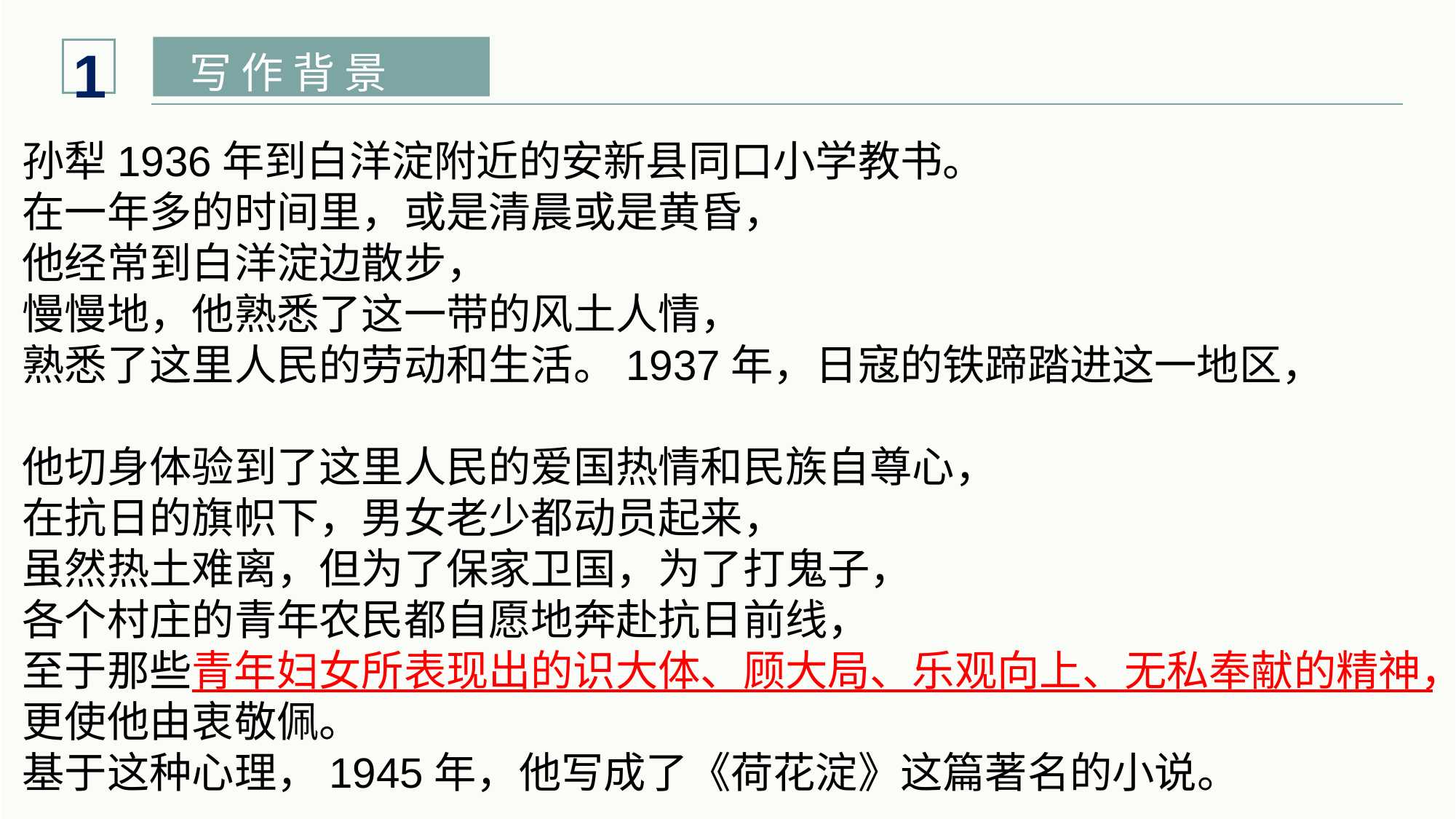

1
写 作 背 景

孙犁1936年到白洋淀附近的安新县同口小学教书。
在一年多的时间里，或是清晨或是黄昏，
他经常到白洋淀边散步，
慢慢地，他熟悉了这一带的风土人情，
熟悉了这里人民的劳动和生活。1937年，日寇的铁蹄踏进这一地区，

他切身体验到了这里人民的爱国热情和民族自尊心，
在抗日的旗帜下，男女老少都动员起来，
虽然热土难离，但为了保家卫国，为了打鬼子，
各个村庄的青年农民都自愿地奔赴抗日前线，
至于那些青年妇女所表现出的识大体、顾大局、乐观向上、无私奉献的精神，更使他由衷敬佩。
基于这种心理，1945年，他写成了《荷花淀》这篇著名的小说。